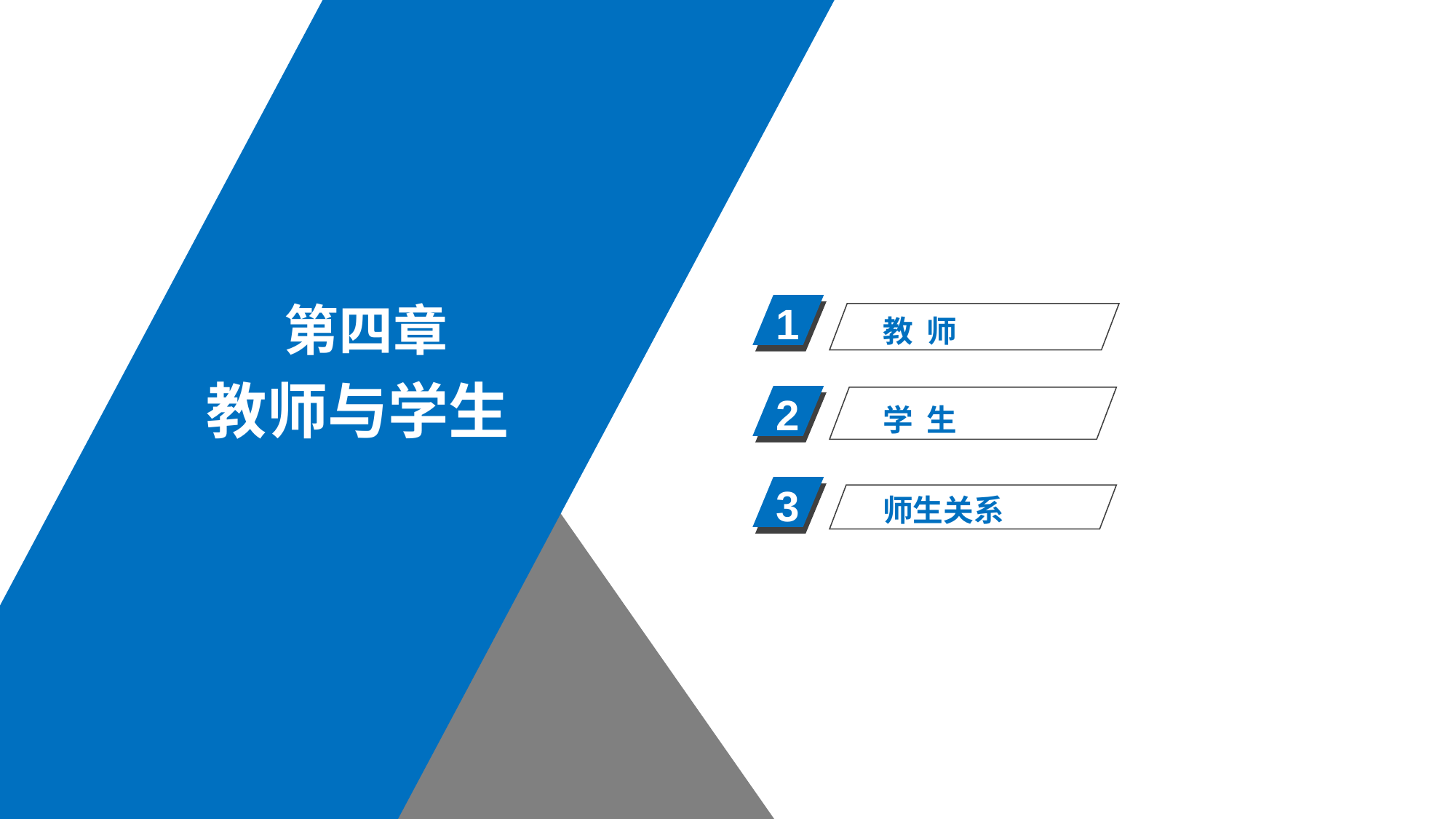

第四章
1

教  师
教师与学生
2

学  生
3

师生关系